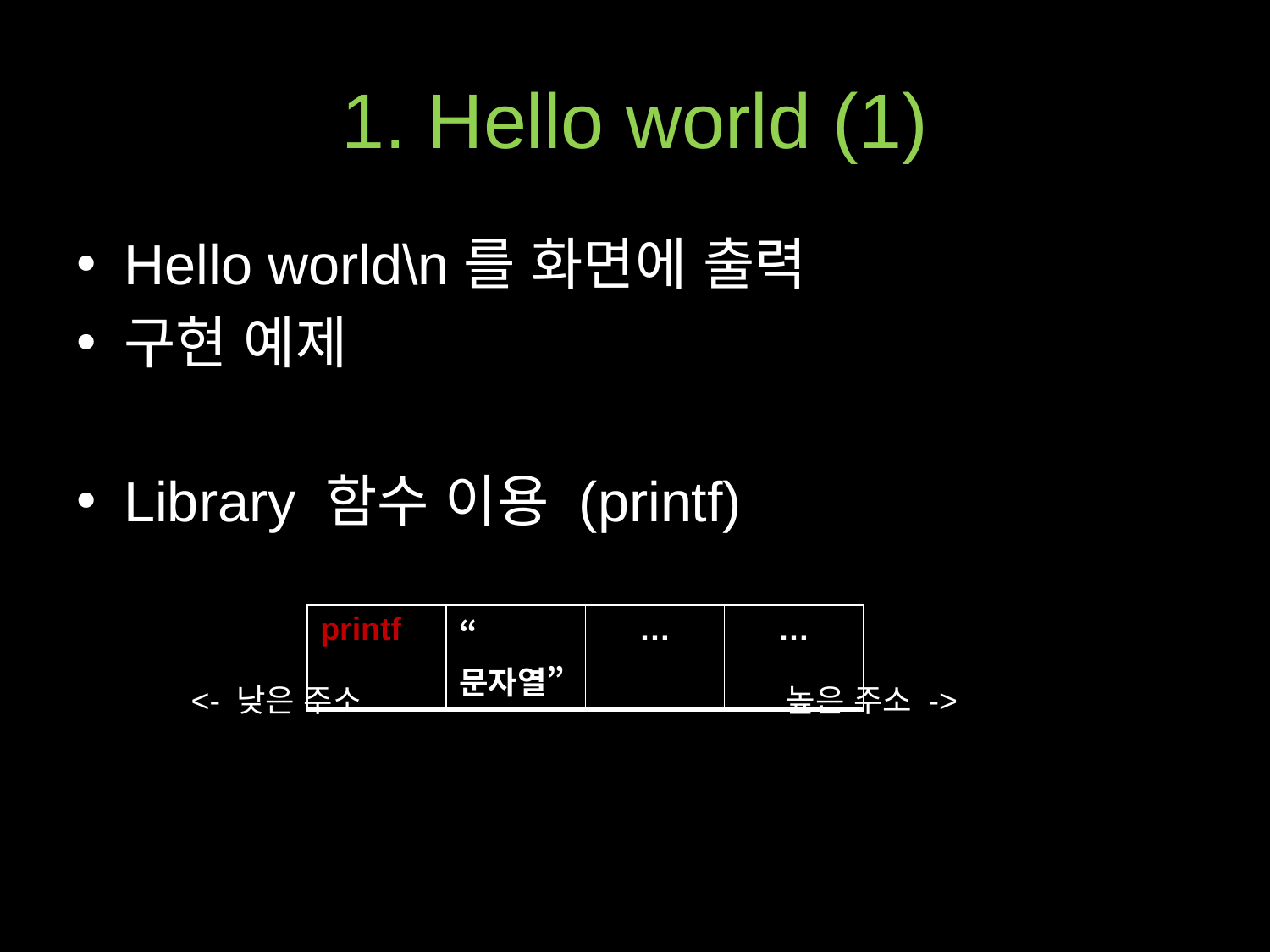

# 1. Hello world (1)
Hello world\n를 화면에 출력
구현 예제

Library 함수 이용 (printf)
| printf | “문자열” | … | … |
| --- | --- | --- | --- |
<- 낮은 주소
높은 주소 ->